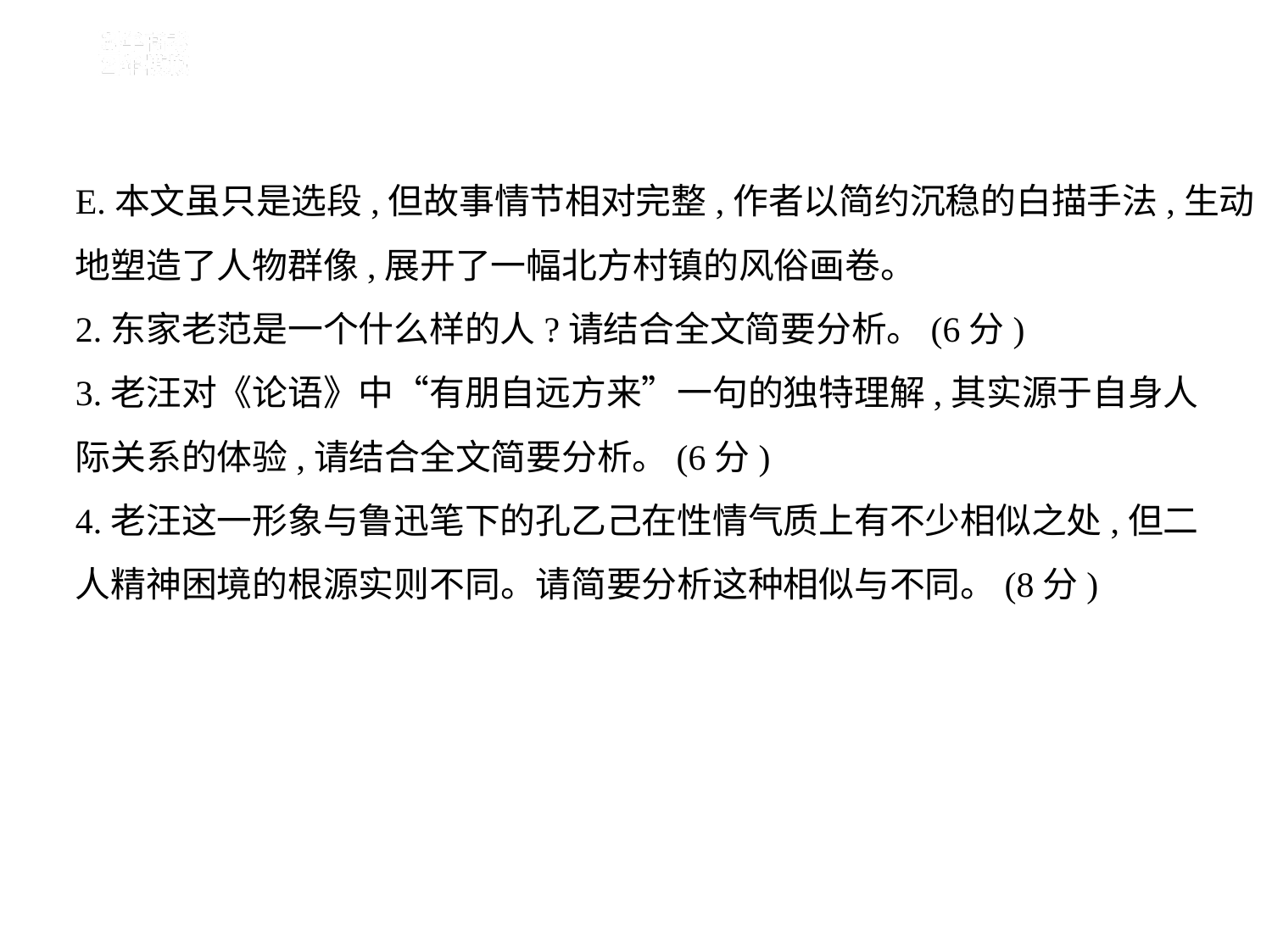

E.本文虽只是选段,但故事情节相对完整,作者以简约沉稳的白描手法,生动
地塑造了人物群像,展开了一幅北方村镇的风俗画卷。
2.东家老范是一个什么样的人?请结合全文简要分析。(6分)
3.老汪对《论语》中“有朋自远方来”一句的独特理解,其实源于自身人
际关系的体验,请结合全文简要分析。(6分)
4.老汪这一形象与鲁迅笔下的孔乙己在性情气质上有不少相似之处,但二
人精神困境的根源实则不同。请简要分析这种相似与不同。(8分)